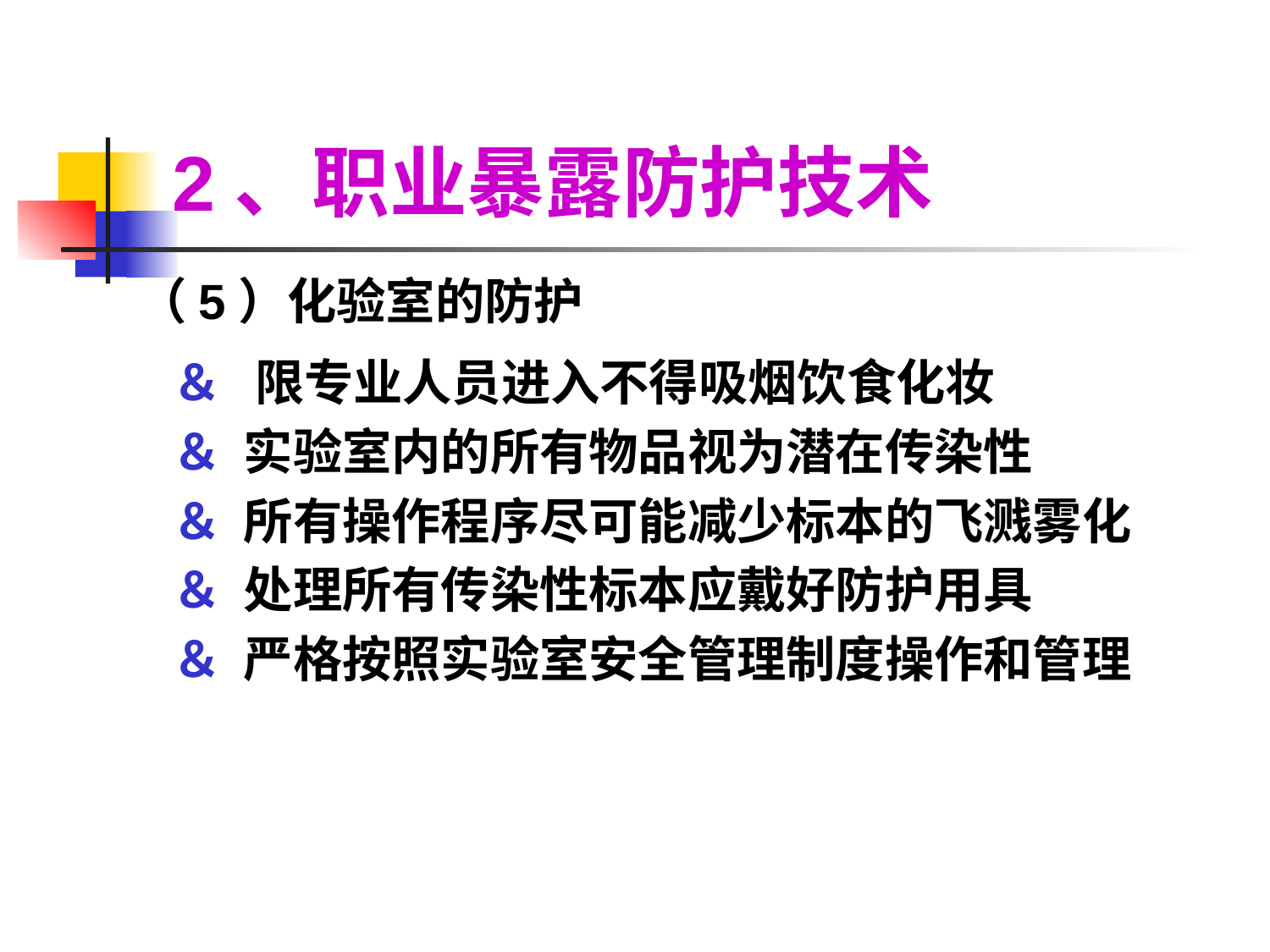

# 2、职业暴露防护技术
（5）化验室的防护
  ＆   限专业人员进入不得吸烟饮食化妆
  ＆  实验室内的所有物品视为潜在传染性
  ＆  所有操作程序尽可能减少标本的飞溅雾化
  ＆  处理所有传染性标本应戴好防护用具
  ＆  严格按照实验室安全管理制度操作和管理